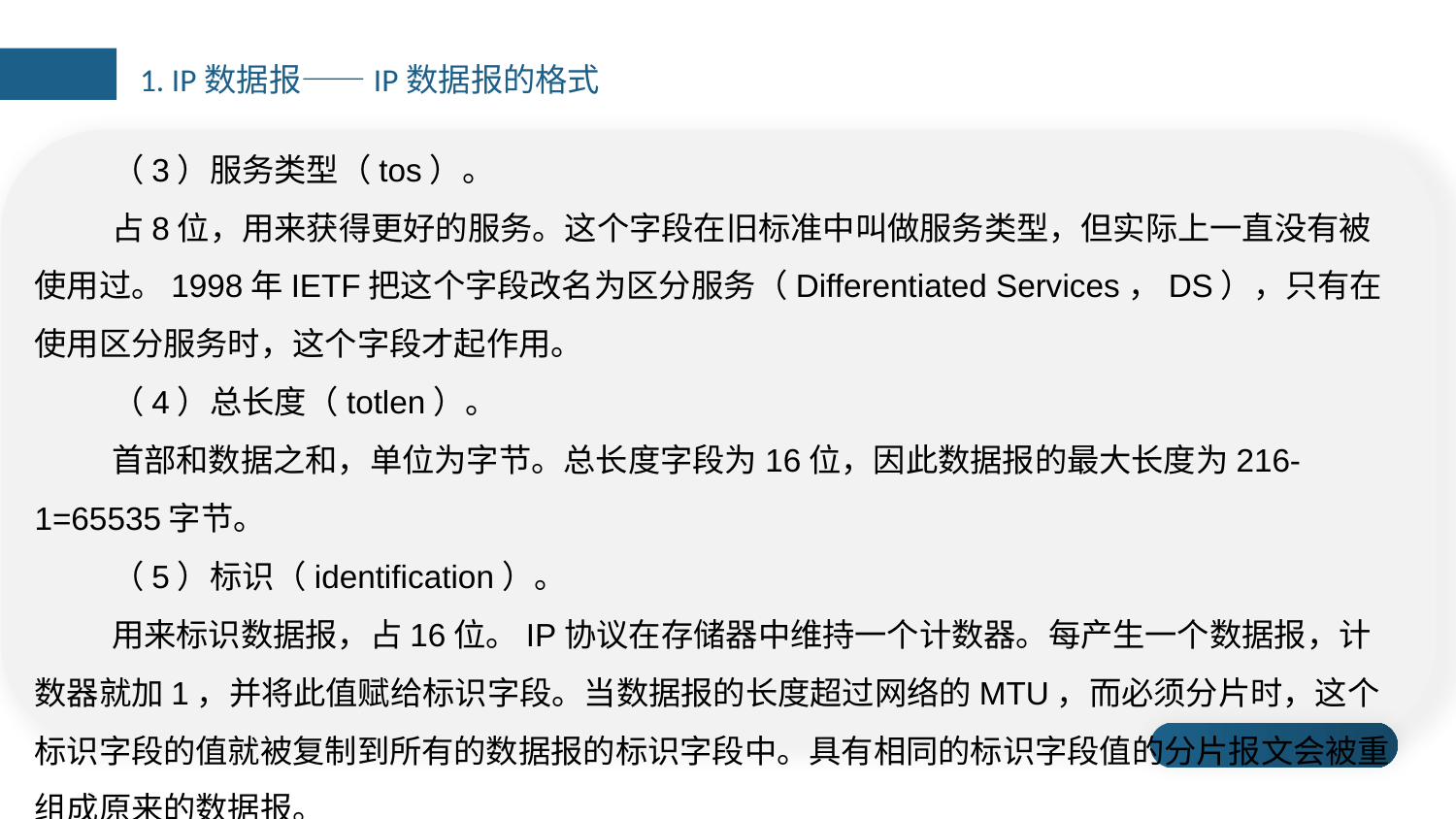

1. IP数据报——IP数据报的格式
（3）服务类型（tos）。
占8位，用来获得更好的服务。这个字段在旧标准中叫做服务类型，但实际上一直没有被使用过。1998年IETF把这个字段改名为区分服务（Differentiated Services，DS），只有在使用区分服务时，这个字段才起作用。
（4）总长度（totlen）。
首部和数据之和，单位为字节。总长度字段为16位，因此数据报的最大长度为216-1=65535字节。
（5）标识（identification）。
用来标识数据报，占16位。IP协议在存储器中维持一个计数器。每产生一个数据报，计数器就加1，并将此值赋给标识字段。当数据报的长度超过网络的MTU，而必须分片时，这个标识字段的值就被复制到所有的数据报的标识字段中。具有相同的标识字段值的分片报文会被重组成原来的数据报。